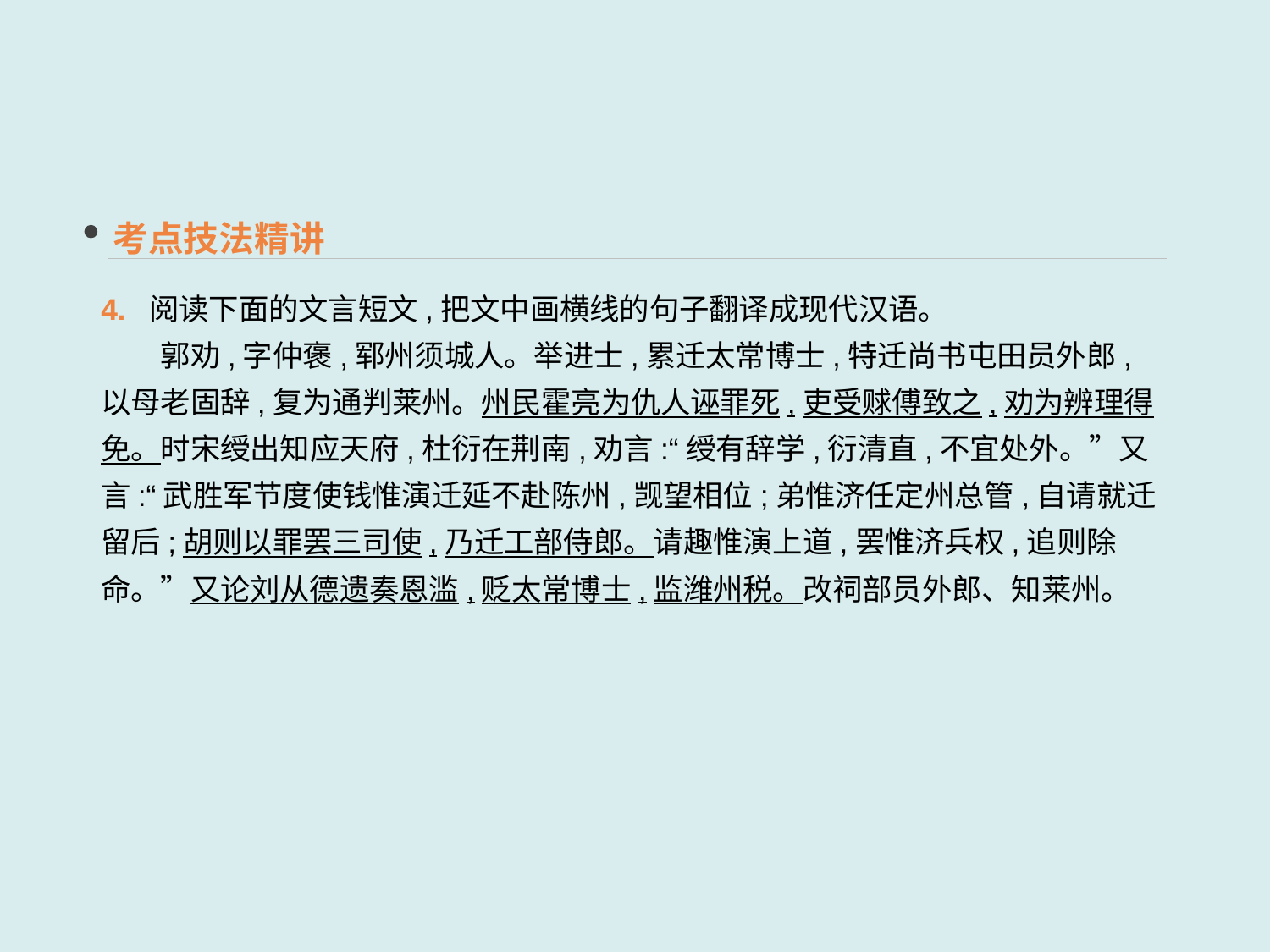

考点技法精讲

4.  阅读下面的文言短文,把文中画横线的句子翻译成现代汉语。
　　郭劝,字仲褒,郓州须城人。举进士,累迁太常博士,特迁尚书屯田员外郎,以母老固辞,复为通判莱州。州民霍亮为仇人诬罪死,吏受赇傅致之,劝为辨理得免。时宋绶出知应天府,杜衍在荆南,劝言:“绶有辞学,衍清直,不宜处外。”又言:“武胜军节度使钱惟演迁延不赴陈州,觊望相位;弟惟济任定州总管,自请就迁留后;胡则以罪罢三司使,乃迁工部侍郎。请趣惟演上道,罢惟济兵权,追则除命。”又论刘从德遗奏恩滥,贬太常博士,监潍州税。改祠部员外郎、知莱州。